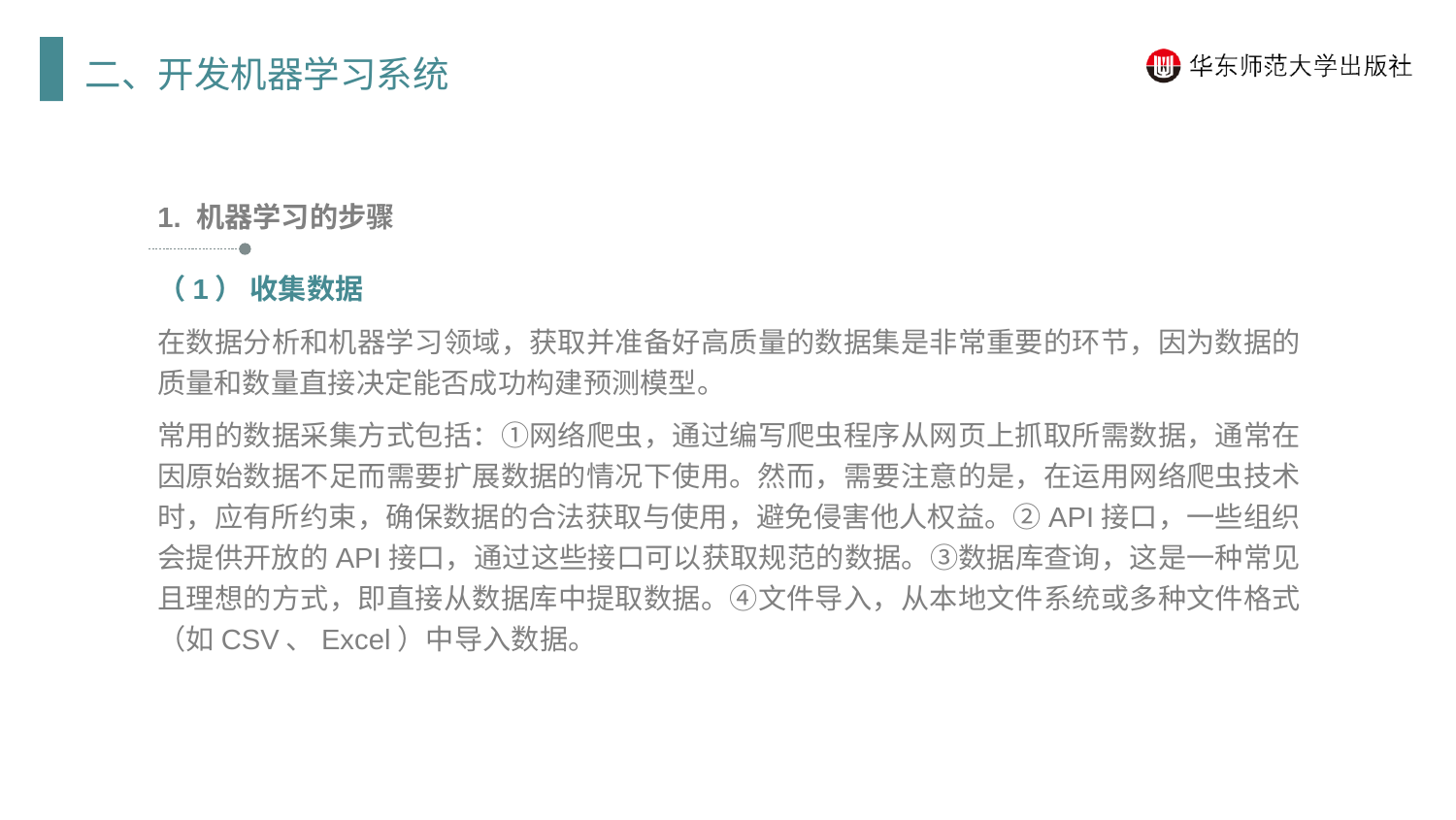

二、开发机器学习系统
1. 机器学习的步骤
（1） 收集数据
在数据分析和机器学习领域，获取并准备好高质量的数据集是非常重要的环节，因为数据的质量和数量直接决定能否成功构建预测模型。
常用的数据采集方式包括：①网络爬虫，通过编写爬虫程序从网页上抓取所需数据，通常在因原始数据不足而需要扩展数据的情况下使用。然而，需要注意的是，在运用网络爬虫技术时，应有所约束，确保数据的合法获取与使用，避免侵害他人权益。②API接口，一些组织会提供开放的API接口，通过这些接口可以获取规范的数据。③数据库查询，这是一种常见且理想的方式，即直接从数据库中提取数据。④文件导入，从本地文件系统或多种文件格式（如CSV、Excel）中导入数据。